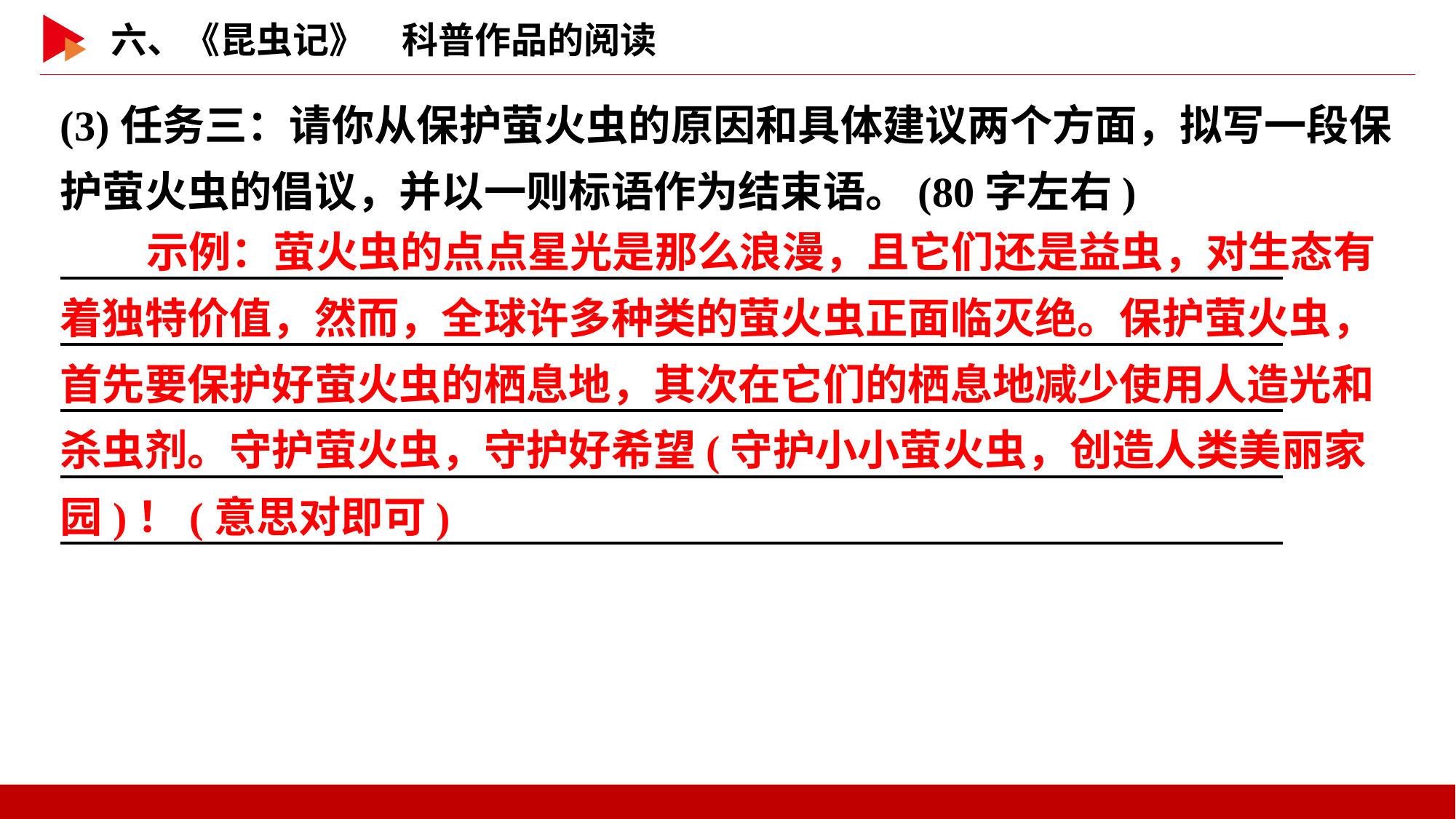

(3)任务三：请你从保护萤火虫的原因和具体建议两个方面，拟写一段保护萤火虫的倡议，并以一则标语作为结束语。(80字左右)

示例：萤火虫的点点星光是那么浪漫，且它们还是益虫，对生态有着独特价值，然而，全球许多种类的萤火虫正面临灭绝。保护萤火虫，首先要保护好萤火虫的栖息地，其次在它们的栖息地减少使用人造光和杀虫剂。守护萤火虫，守护好希望(守护小小萤火虫，创造人类美丽家园)！(意思对即可)